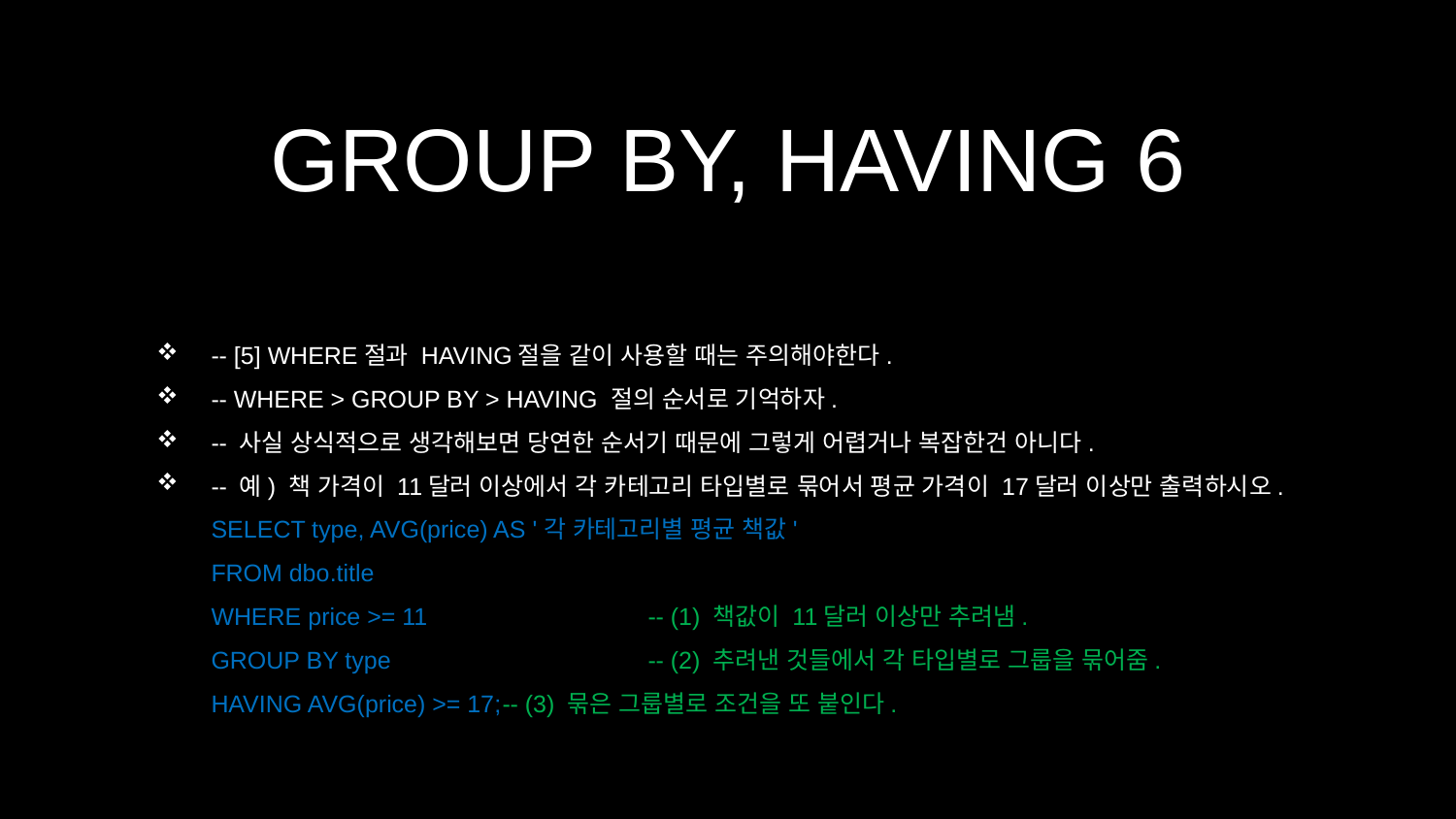

# GROUP BY, HAVING 6
-- [5] WHERE절과 HAVING절을 같이 사용할 때는 주의해야한다.
-- WHERE > GROUP BY > HAVING 절의 순서로 기억하자.
-- 사실 상식적으로 생각해보면 당연한 순서기 때문에 그렇게 어렵거나 복잡한건 아니다.
-- 예) 책 가격이 11달러 이상에서 각 카테고리 타입별로 묶어서 평균 가격이 17달러 이상만 출력하시오.
SELECT type, AVG(price) AS '각 카테고리별 평균 책값'
FROM dbo.title
WHERE price >= 11		-- (1) 책값이 11달러 이상만 추려냄.
GROUP BY type		-- (2) 추려낸 것들에서 각 타입별로 그룹을 묶어줌.
HAVING AVG(price) >= 17;	-- (3) 묶은 그룹별로 조건을 또 붙인다.